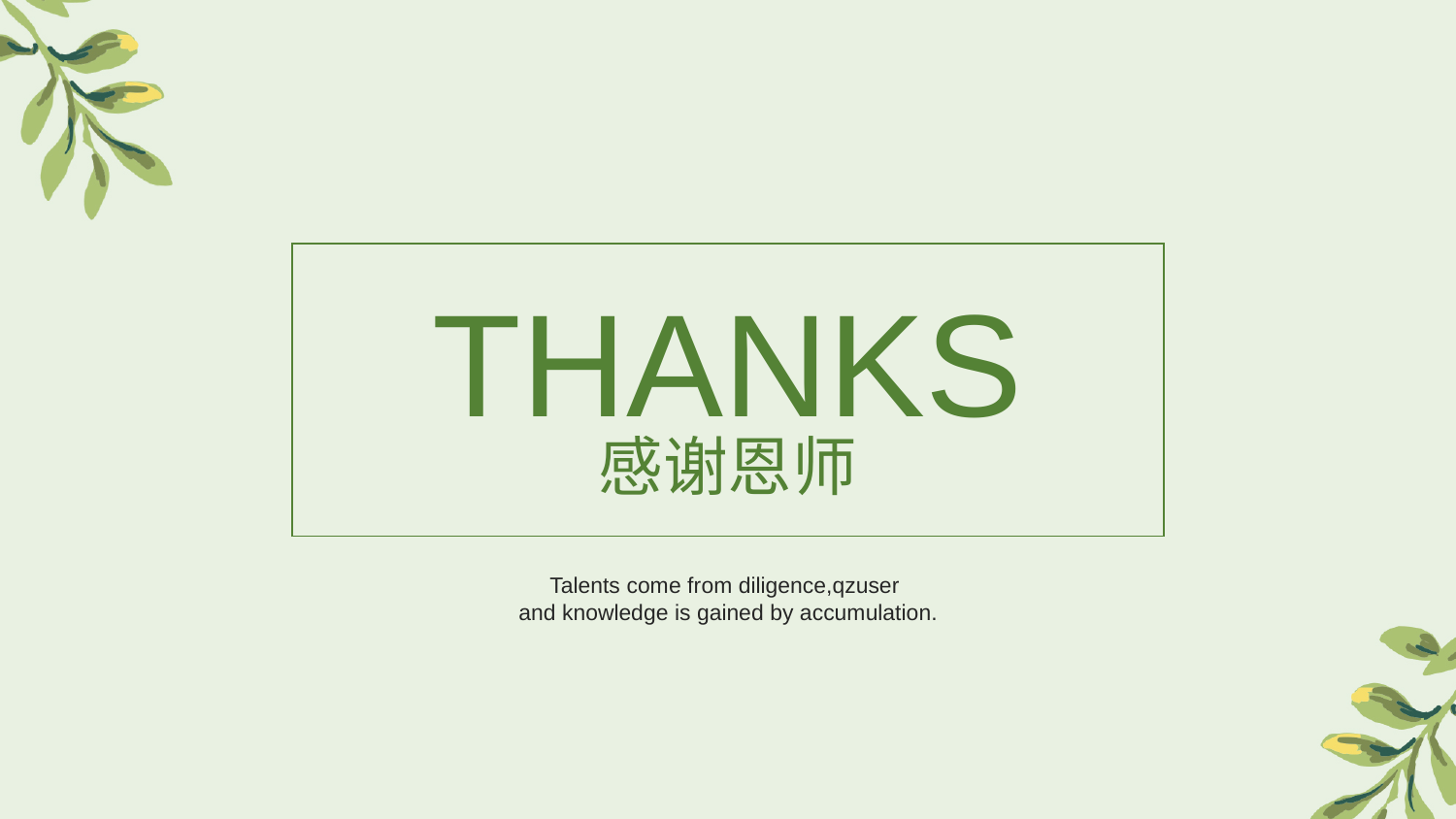

THANKS
感谢恩师
Talents come from diligence,qzuser
and knowledge is gained by accumulation.